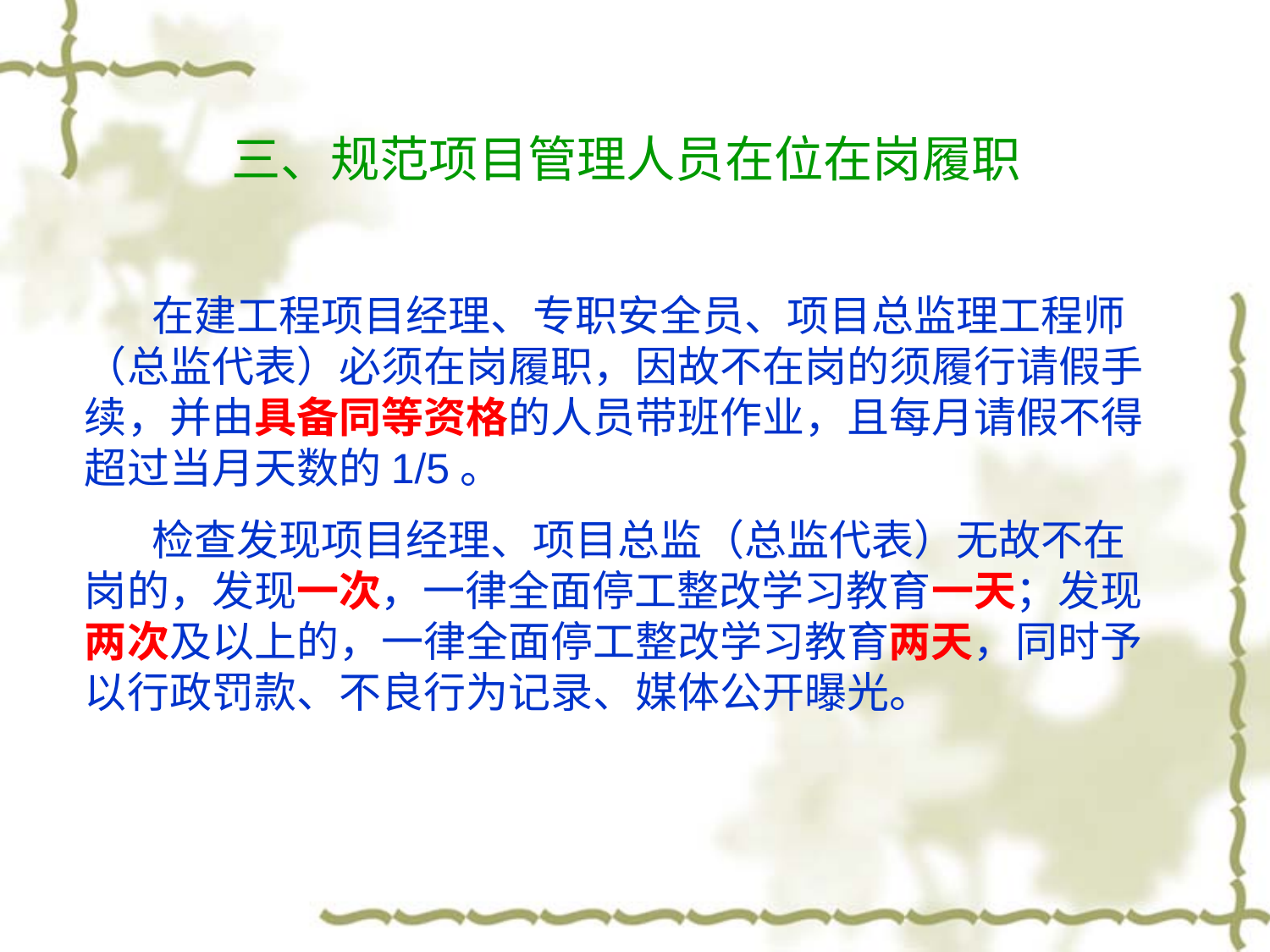

# 三、规范项目管理人员在位在岗履职
      在建工程项目经理、专职安全员、项目总监理工程师（总监代表）必须在岗履职，因故不在岗的须履行请假手续，并由具备同等资格的人员带班作业，且每月请假不得超过当月天数的1/5。
      检查发现项目经理、项目总监（总监代表）无故不在岗的，发现一次，一律全面停工整改学习教育一天；发现两次及以上的，一律全面停工整改学习教育两天，同时予以行政罚款、不良行为记录、媒体公开曝光。